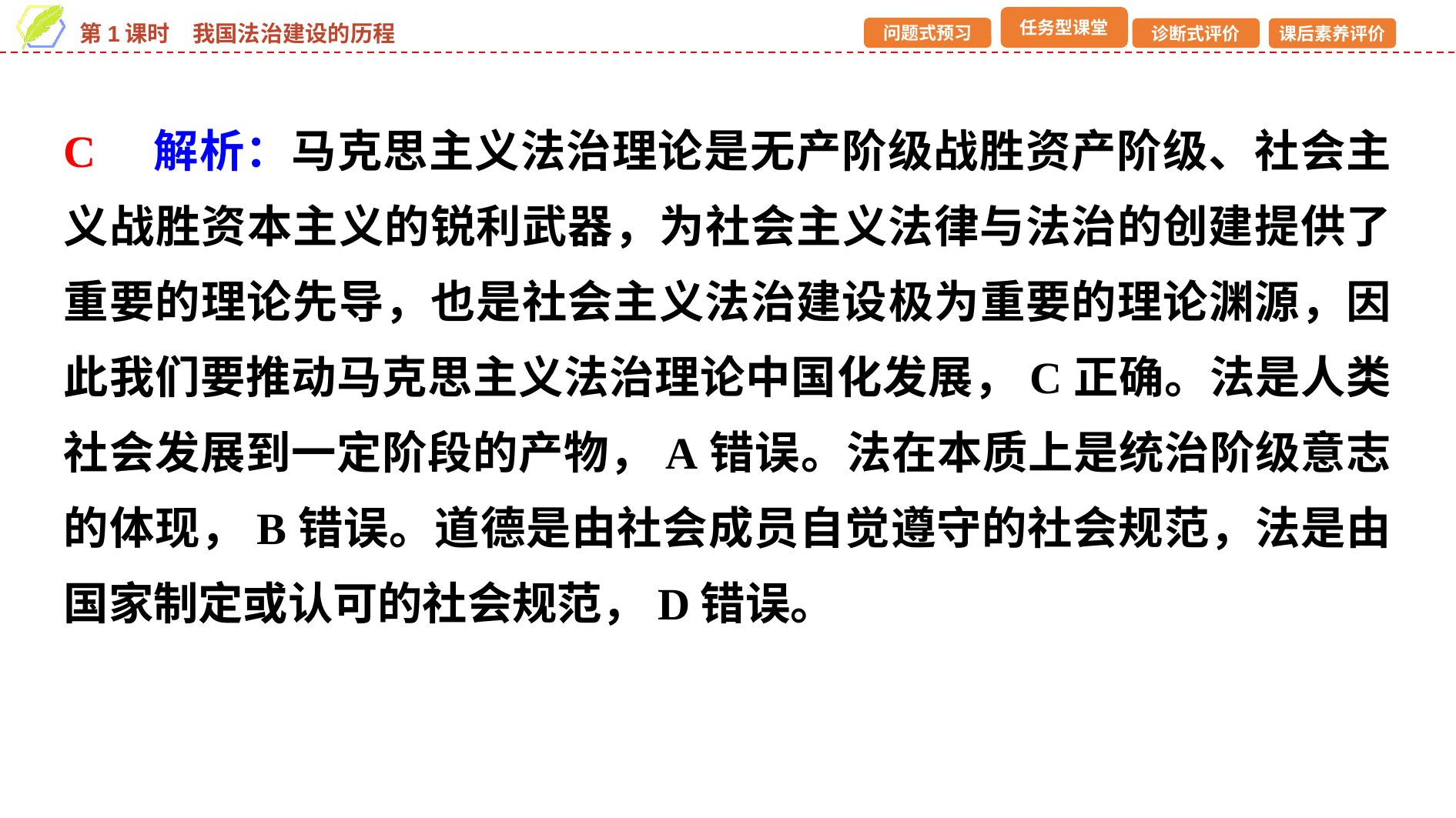

C　解析：马克思主义法治理论是无产阶级战胜资产阶级、社会主义战胜资本主义的锐利武器，为社会主义法律与法治的创建提供了重要的理论先导，也是社会主义法治建设极为重要的理论渊源，因此我们要推动马克思主义法治理论中国化发展，C正确。法是人类社会发展到一定阶段的产物，A错误。法在本质上是统治阶级意志的体现，B错误。道德是由社会成员自觉遵守的社会规范，法是由国家制定或认可的社会规范，D错误。